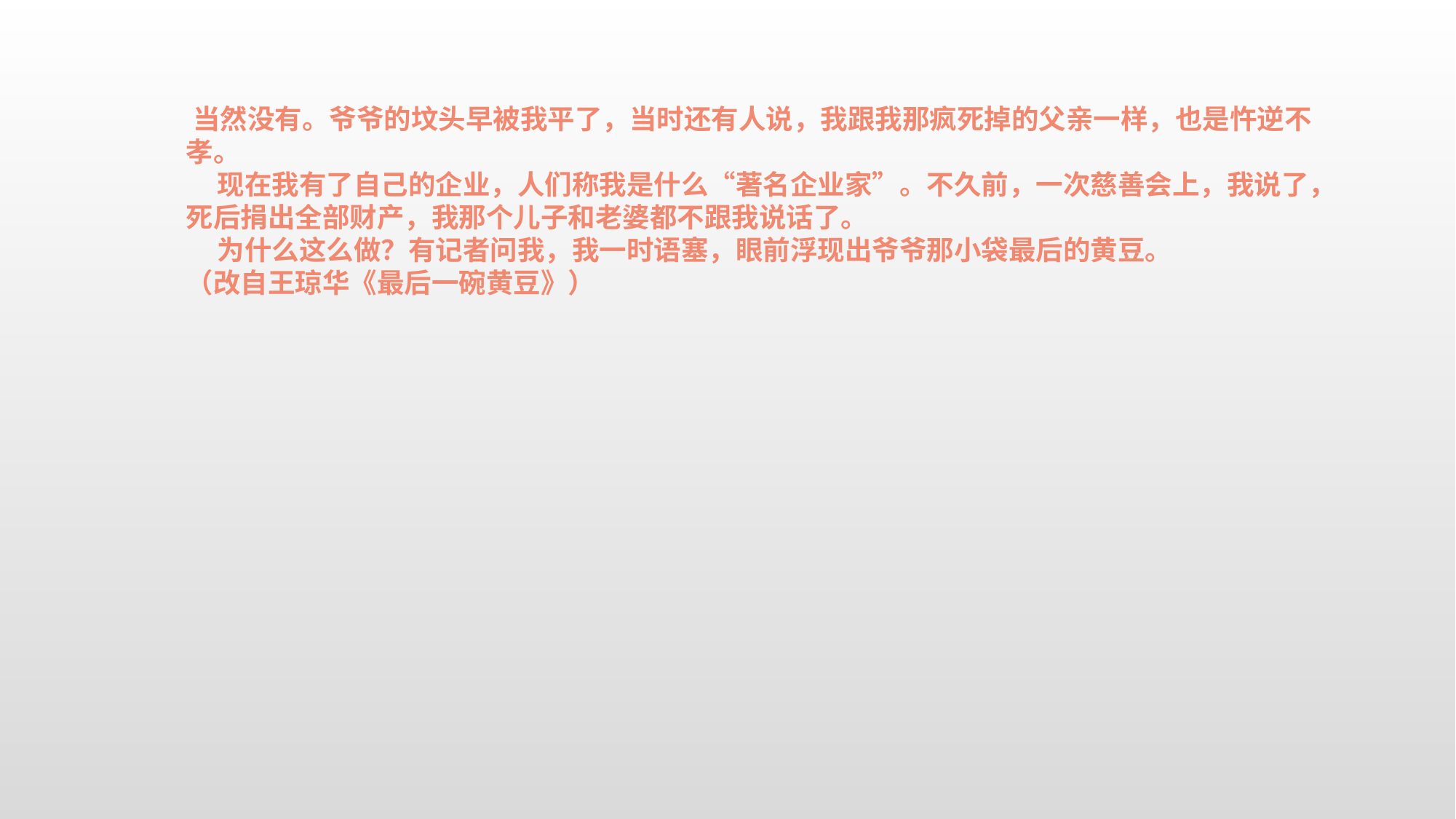

当然没有。爷爷的坟头早被我平了，当时还有人说，我跟我那疯死掉的父亲一样，也是忤逆不孝。
    现在我有了自己的企业，人们称我是什么“著名企业家”。不久前，一次慈善会上，我说了，死后捐出全部财产，我那个儿子和老婆都不跟我说话了。
    为什么这么做？有记者问我，我一时语塞，眼前浮现出爷爷那小袋最后的黄豆。
（改自王琼华《最后一碗黄豆》）